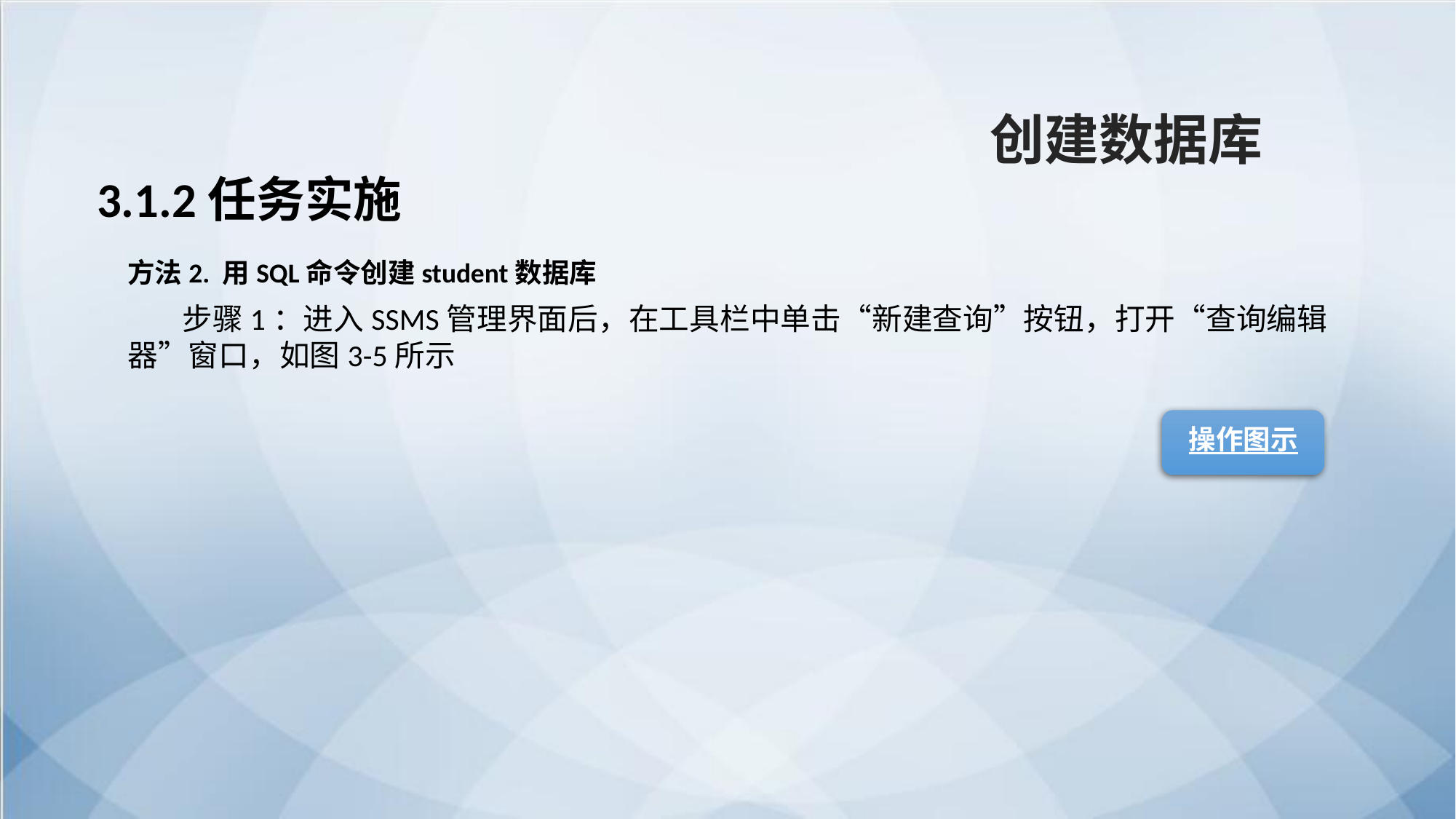

创建数据库
3.1.2任务实施
方法2. 用SQL命令创建student数据库
步骤1：进入SSMS管理界面后，在工具栏中单击“新建查询”按钮，打开“查询编辑器”窗口，如图3-5所示

操作图示